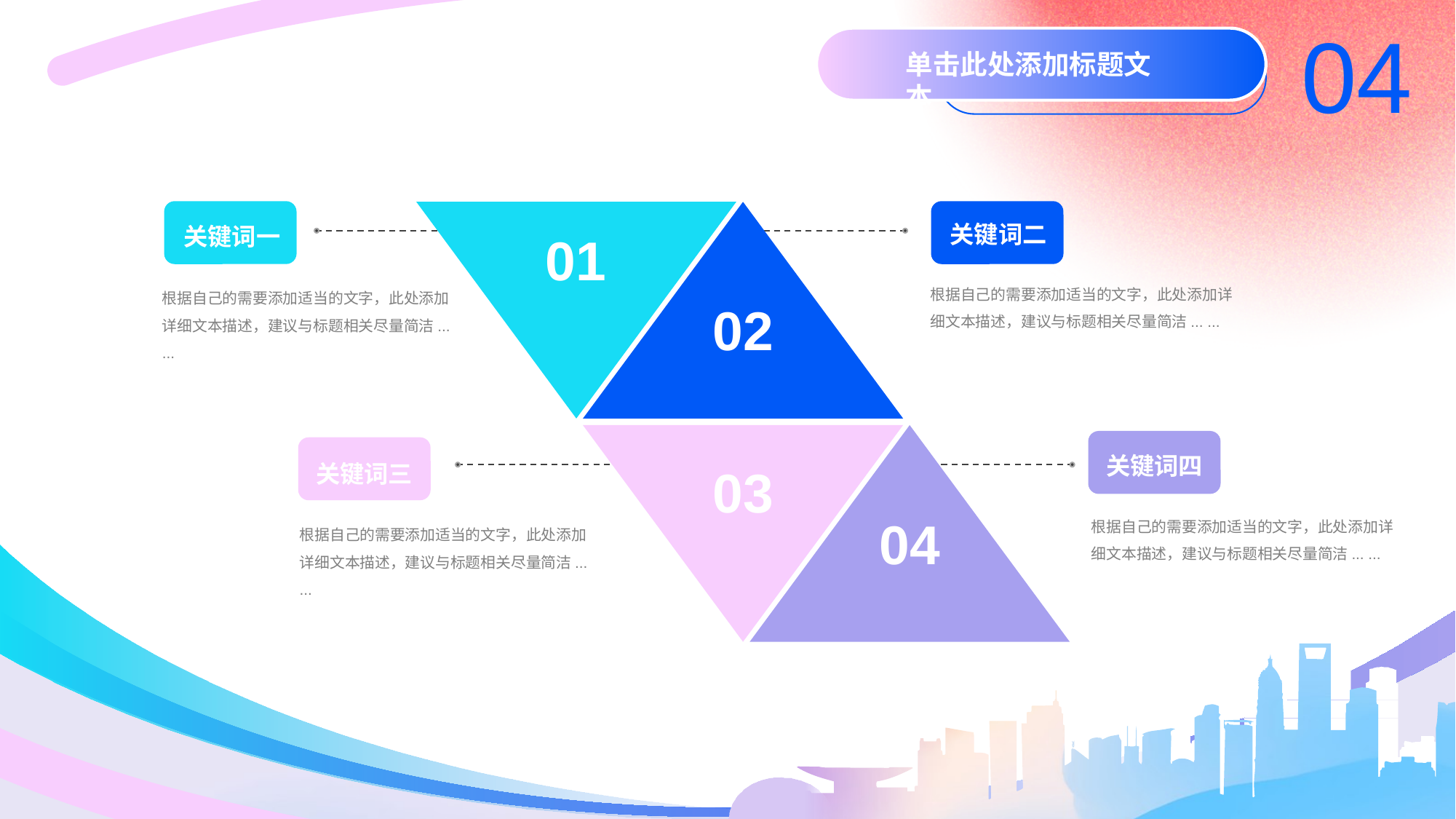

04

单击此处添加标题文本

关键词二
关键词一
01

根据自己的需要添加适当的文字，此处添加详细文本描述，建议与标题相关尽量简洁... ...
根据自己的需要添加适当的文字，此处添加详细文本描述，建议与标题相关尽量简洁... ...
02

关键词四

关键词三
03

根据自己的需要添加适当的文字，此处添加详细文本描述，建议与标题相关尽量简洁... ...
04
根据自己的需要添加适当的文字，此处添加详细文本描述，建议与标题相关尽量简洁... ...